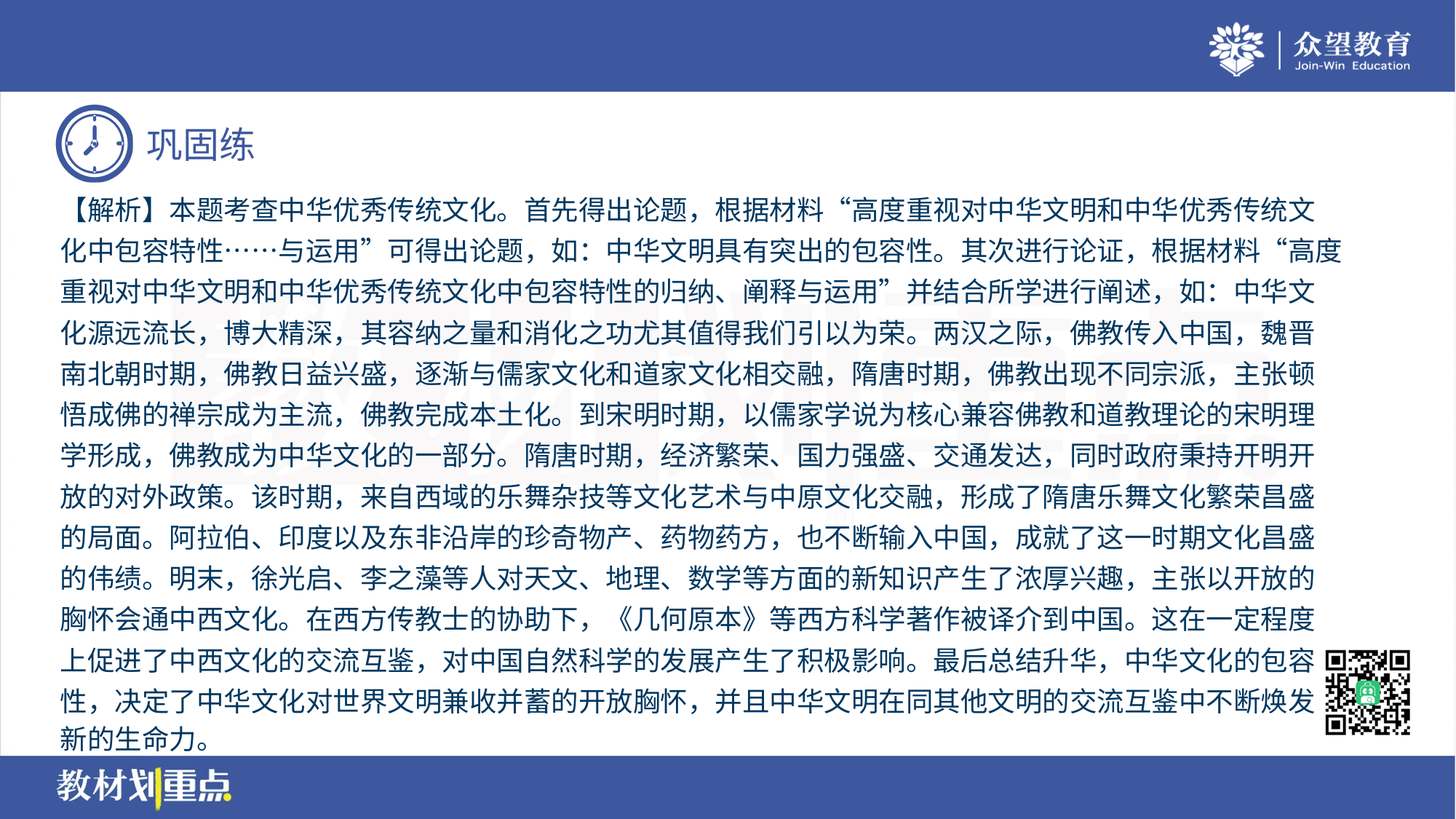

【解析】本题考查中华优秀传统文化。首先得出论题，根据材料“高度重视对中华文明和中华优秀传统文
化中包容特性……与运用”可得出论题，如：中华文明具有突出的包容性。其次进行论证，根据材料“高度
重视对中华文明和中华优秀传统文化中包容特性的归纳、阐释与运用”并结合所学进行阐述，如：中华文
化源远流长，博大精深，其容纳之量和消化之功尤其值得我们引以为荣。两汉之际，佛教传入中国，魏晋
南北朝时期，佛教日益兴盛，逐渐与儒家文化和道家文化相交融，隋唐时期，佛教出现不同宗派，主张顿
悟成佛的禅宗成为主流，佛教完成本土化。到宋明时期，以儒家学说为核心兼容佛教和道教理论的宋明理
学形成，佛教成为中华文化的一部分。隋唐时期，经济繁荣、国力强盛、交通发达，同时政府秉持开明开
放的对外政策。该时期，来自西域的乐舞杂技等文化艺术与中原文化交融，形成了隋唐乐舞文化繁荣昌盛
的局面。阿拉伯、印度以及东非沿岸的珍奇物产、药物药方，也不断输入中国，成就了这一时期文化昌盛
的伟绩。明末，徐光启、李之藻等人对天文、地理、数学等方面的新知识产生了浓厚兴趣，主张以开放的
胸怀会通中西文化。在西方传教士的协助下，《几何原本》等西方科学著作被译介到中国。这在一定程度
上促进了中西文化的交流互鉴，对中国自然科学的发展产生了积极影响。最后总结升华，中华文化的包容
性，决定了中华文化对世界文明兼收并蓄的开放胸怀，并且中华文明在同其他文明的交流互鉴中不断焕发
新的生命力。